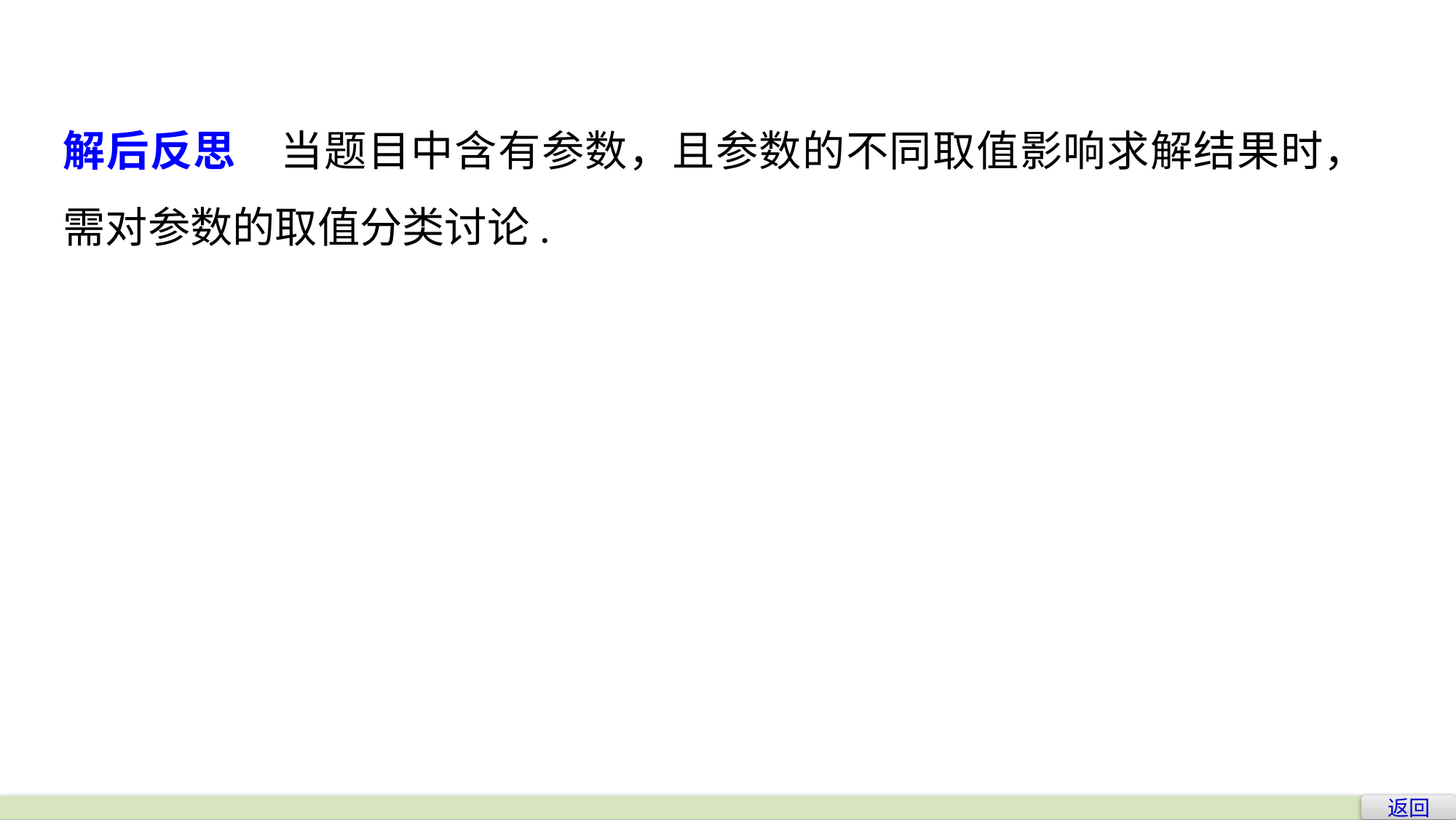

解后反思　当题目中含有参数，且参数的不同取值影响求解结果时，需对参数的取值分类讨论.
返回